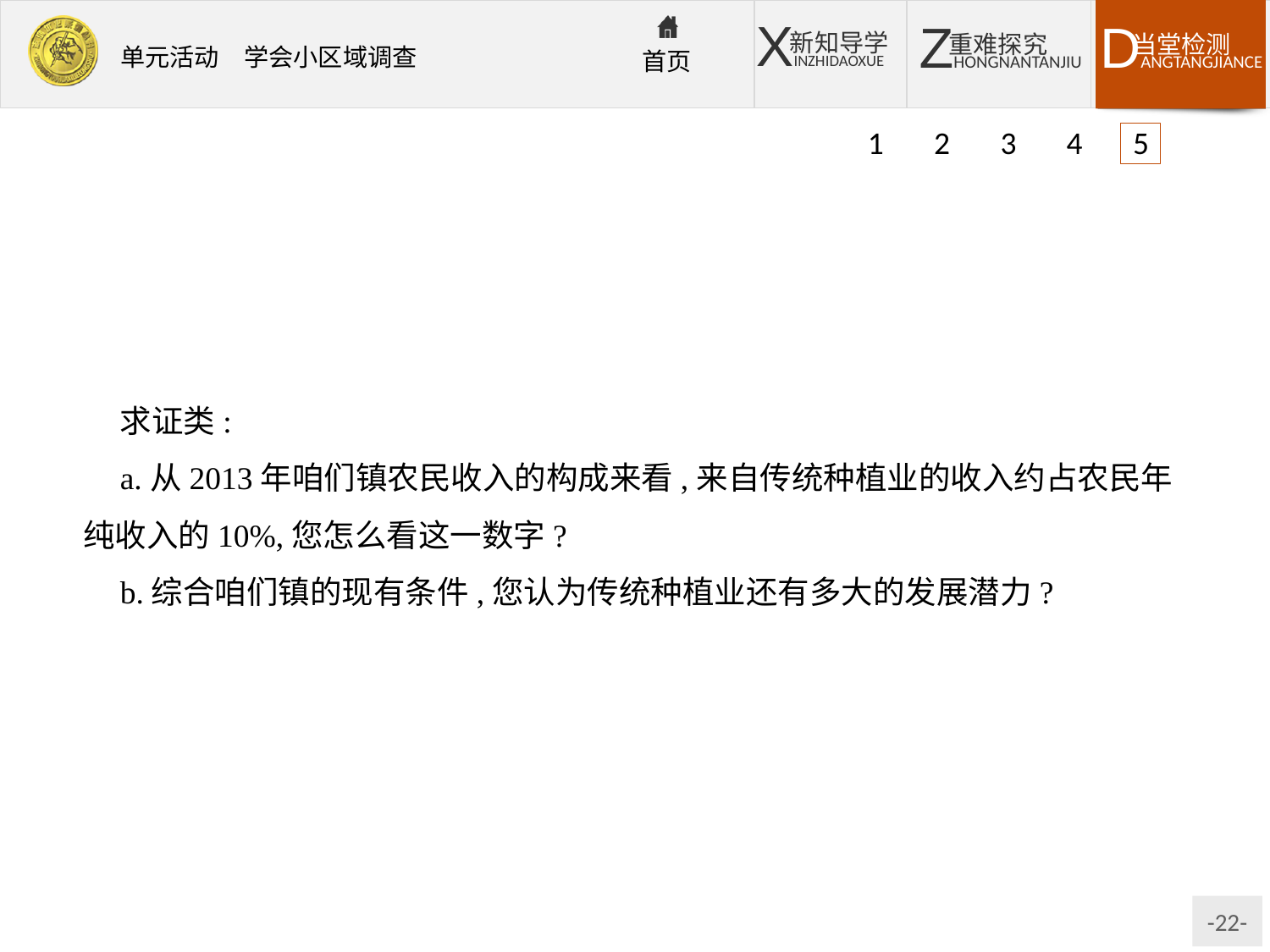

1       2       3       4       5

求证类:
a.从2013年咱们镇农民收入的构成来看,来自传统种植业的收入约占农民年纯收入的10%,您怎么看这一数字?
b.综合咱们镇的现有条件,您认为传统种植业还有多大的发展潜力?